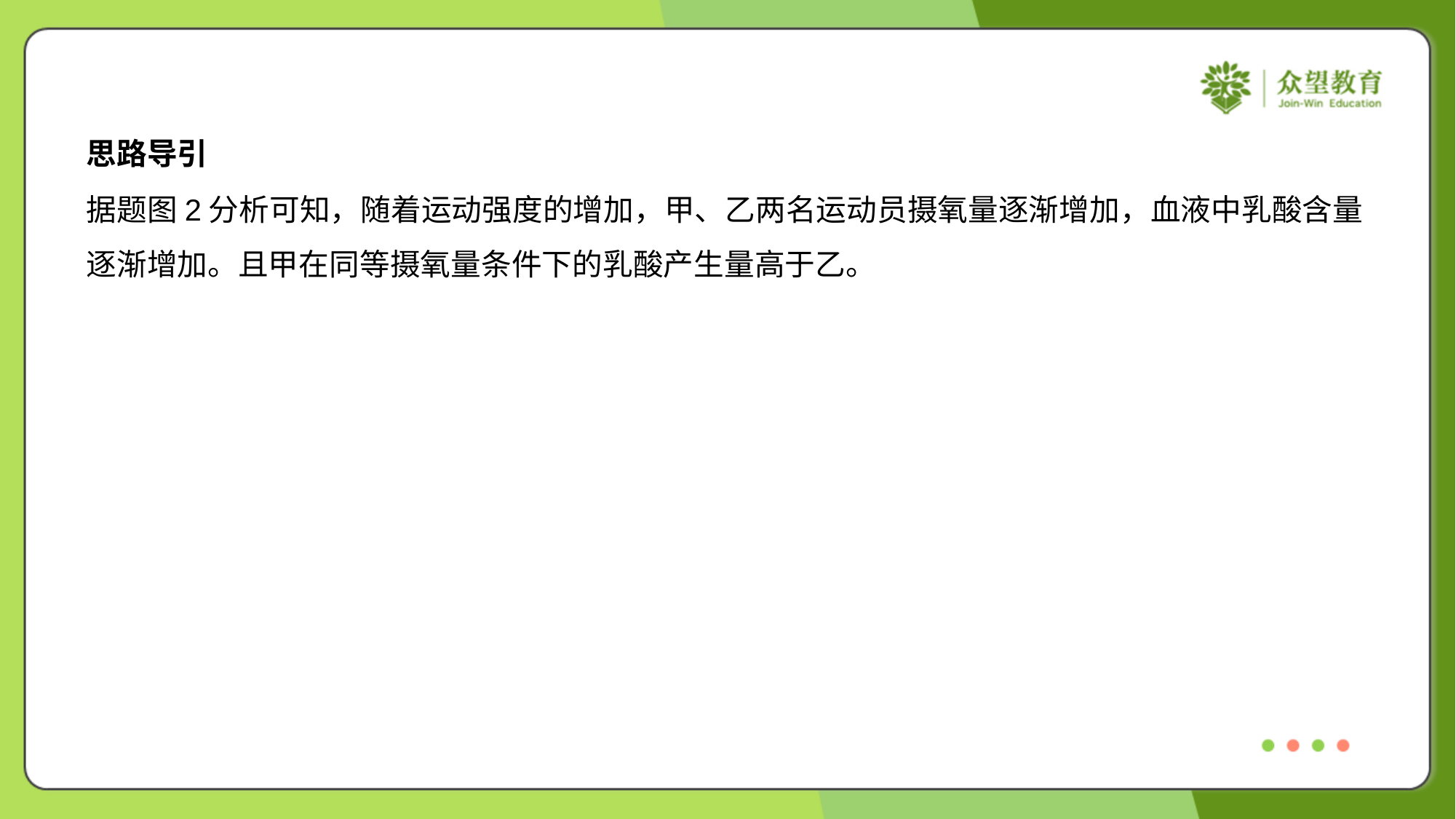

思路导引
据题图2分析可知，随着运动强度的增加，甲、乙两名运动员摄氧量逐渐增加，血液中乳酸含量
逐渐增加。且甲在同等摄氧量条件下的乳酸产生量高于乙。